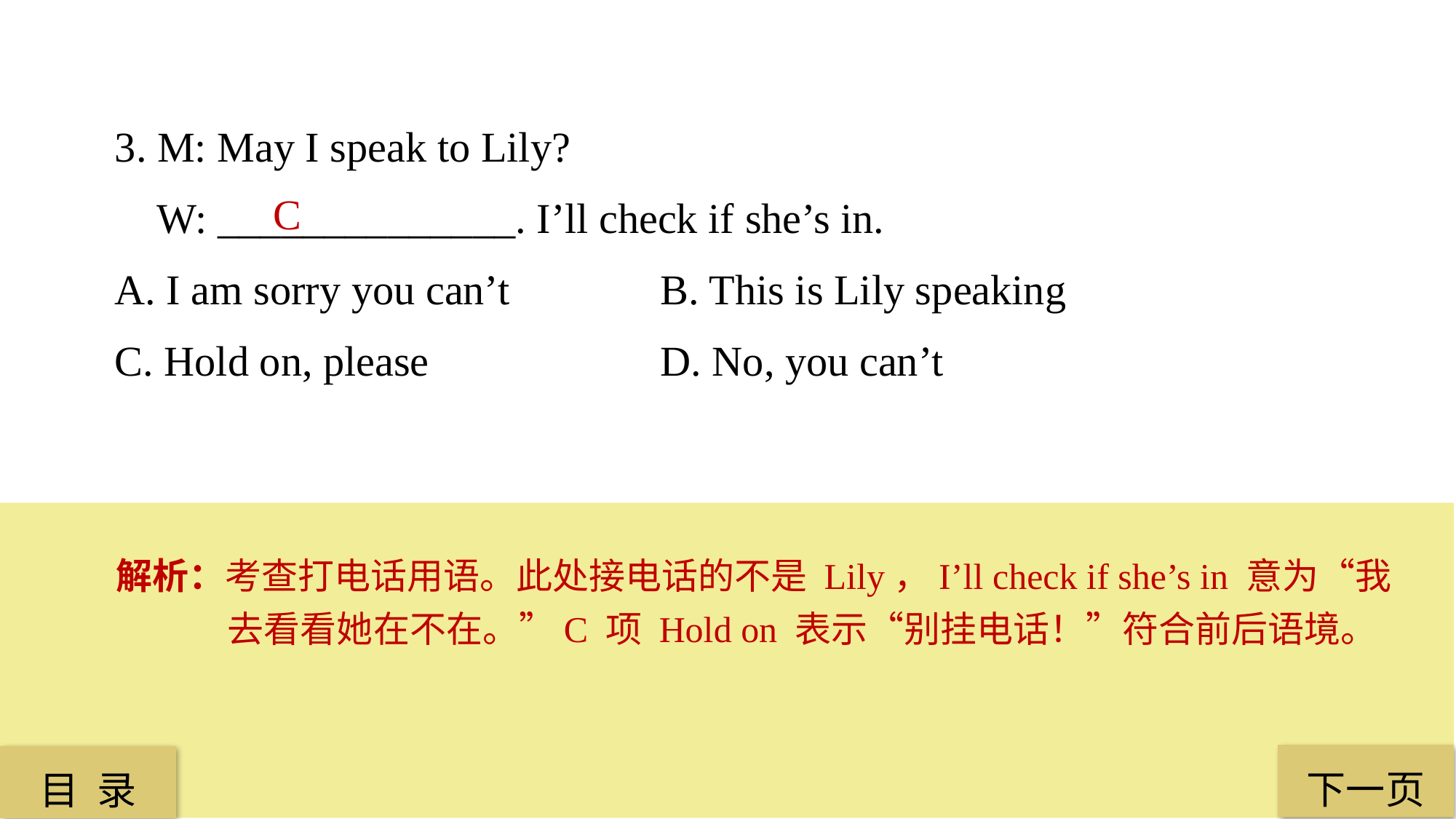

3. M: May I speak to Lily?
    W: ______________. I’ll check if she’s in.
A. I am sorry you can’t 		B. This is Lily speaking
C. Hold on, please 			D. No, you can’t
 C
解析：考查打电话用语。此处接电话的不是 Lily，I’ll check if she’s in 意为“我去看看她在不在。”C 项 Hold on 表示“别挂电话！”符合前后语境。